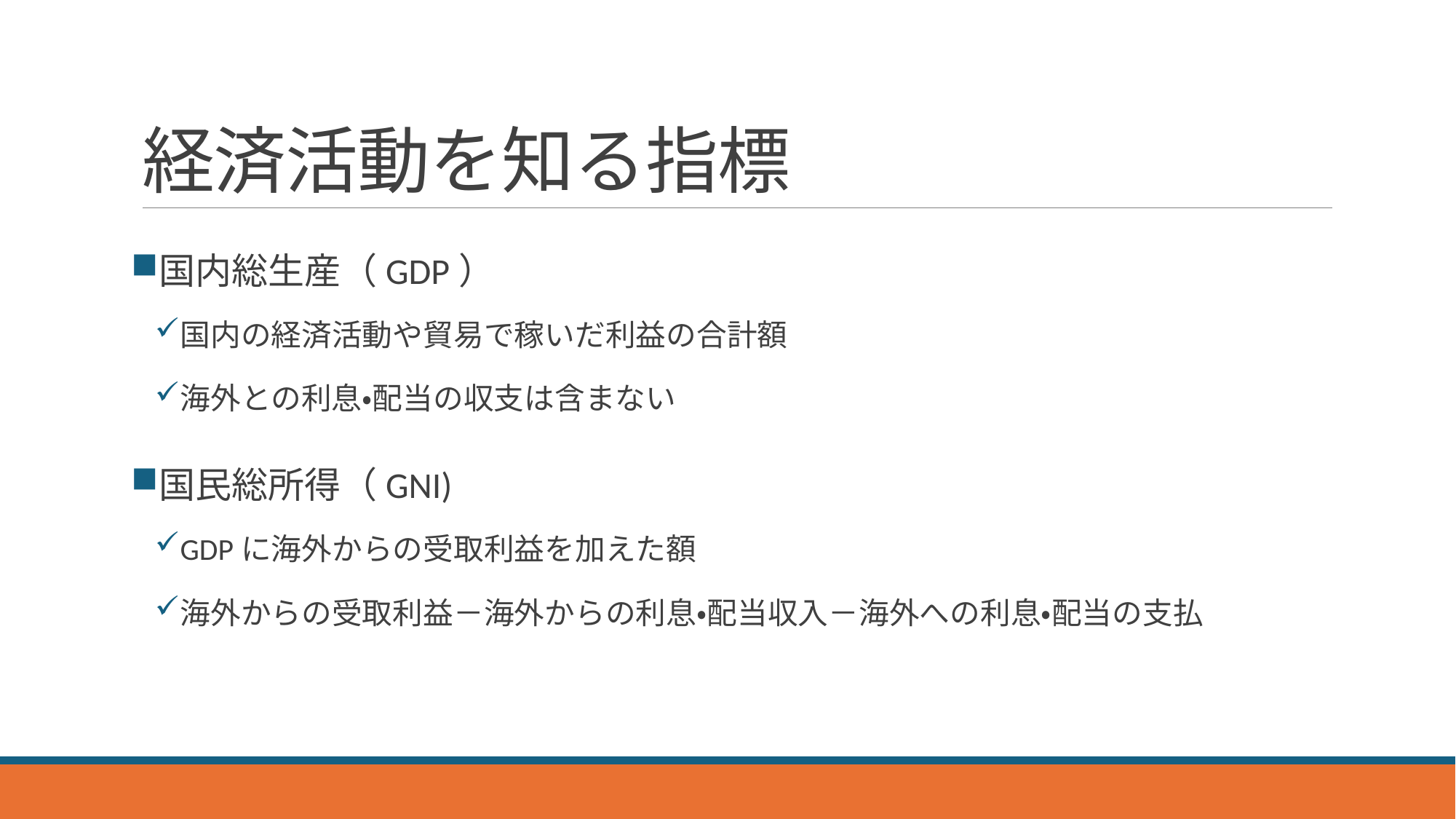

# 経済活動を知る指標
国内総生産（GDP）
国内の経済活動や貿易で稼いだ利益の合計額
海外との利息・配当の収支は含まない
国民総所得（GNI)
GDPに海外からの受取利益を加えた額
海外からの受取利益－海外からの利息・配当収入－海外への利息・配当の支払